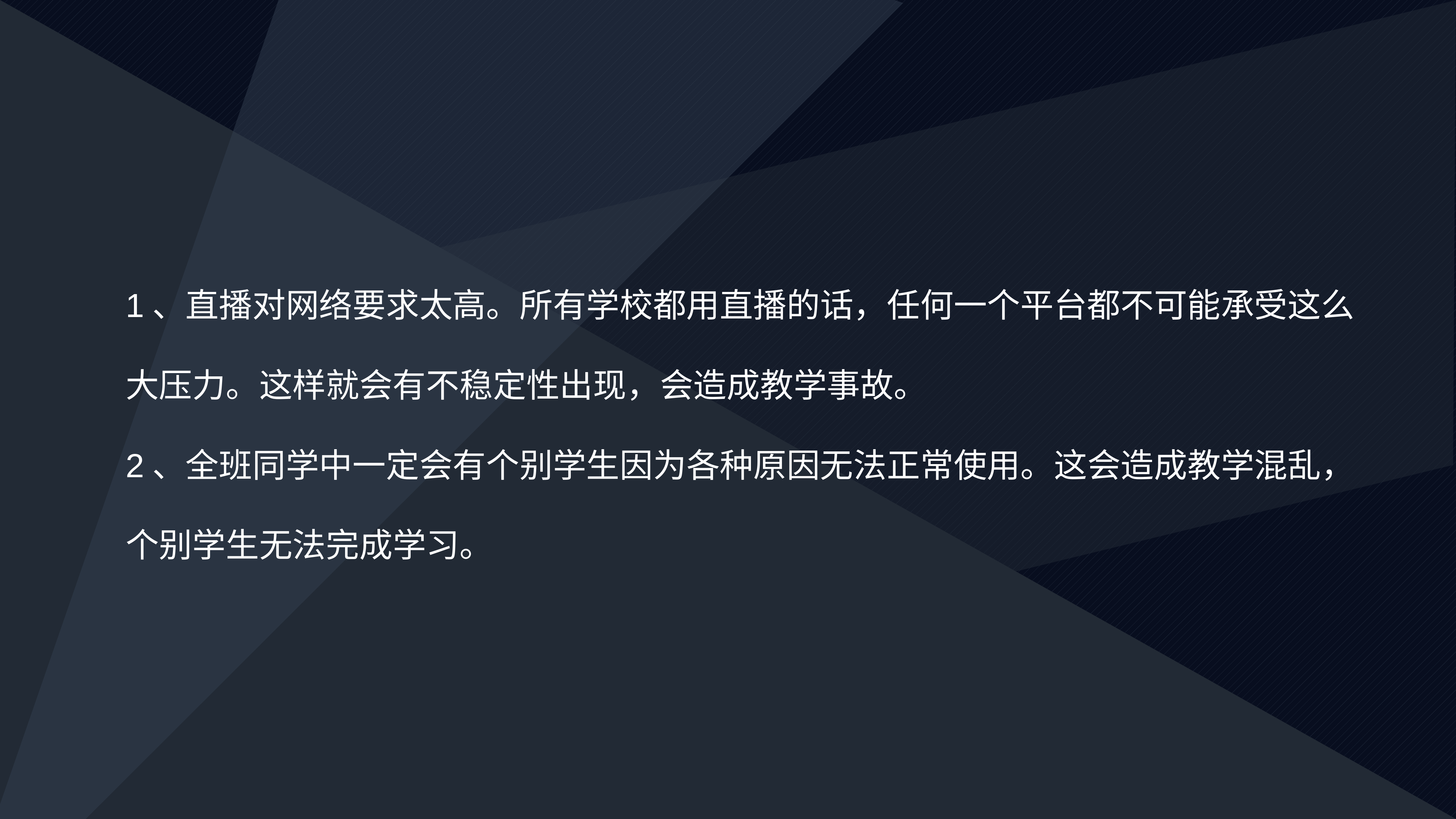

1、直播对网络要求太高。所有学校都用直播的话，任何一个平台都不可能承受这么大压力。这样就会有不稳定性出现，会造成教学事故。​​
2、全班同学中一定会有个别学生因为各种原因无法正常使用。这会造成教学混乱，个别学生无法完成学习。